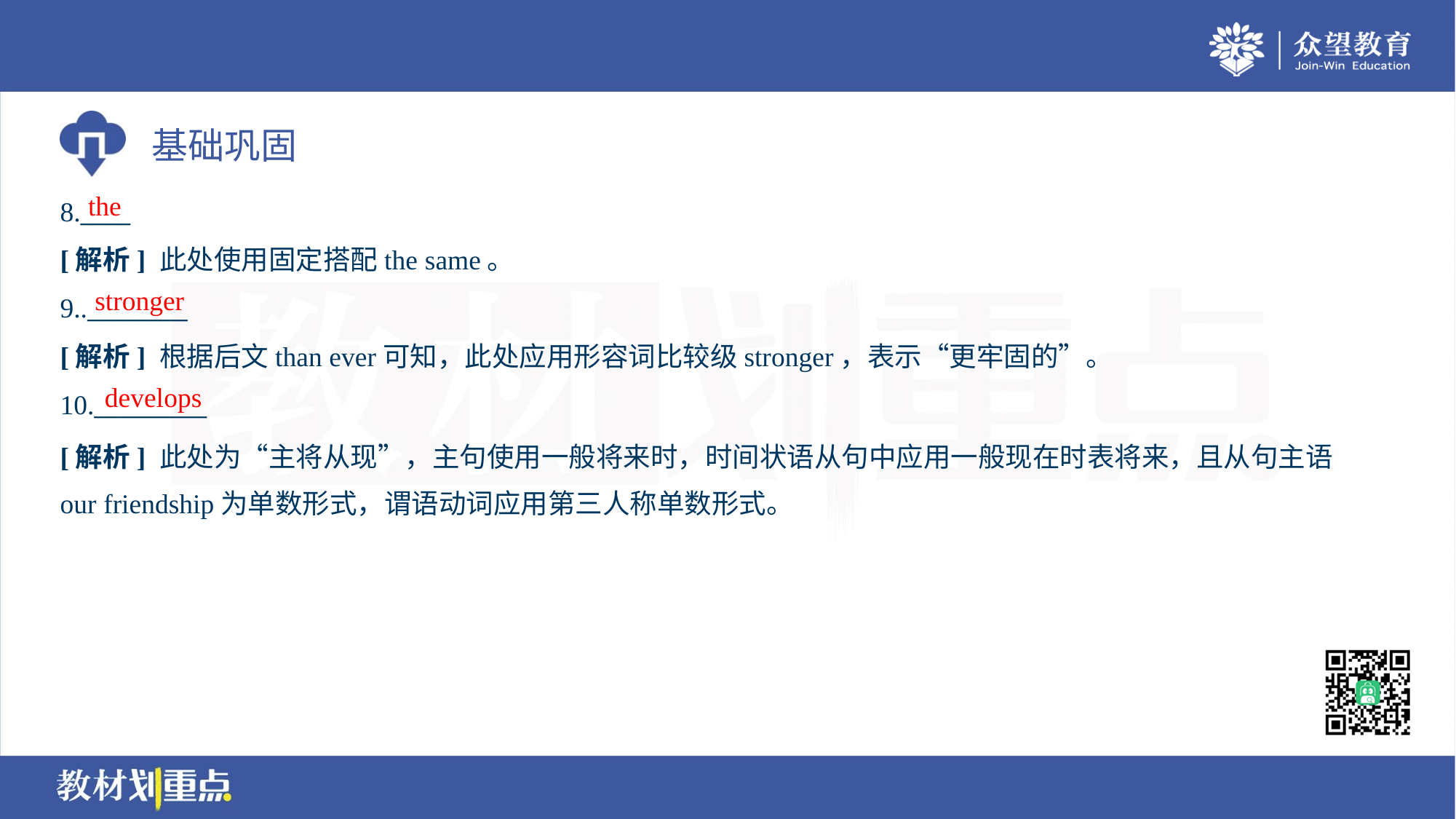

the
8.____
[解析] 此处使用固定搭配the same。
stronger
9..________
[解析] 根据后文than ever可知，此处应用形容词比较级stronger，表示“更牢固的”。
develops
10._________
[解析] 此处为“主将从现”，主句使用一般将来时，时间状语从句中应用一般现在时表将来，且从句主语
our friendship为单数形式，谓语动词应用第三人称单数形式。